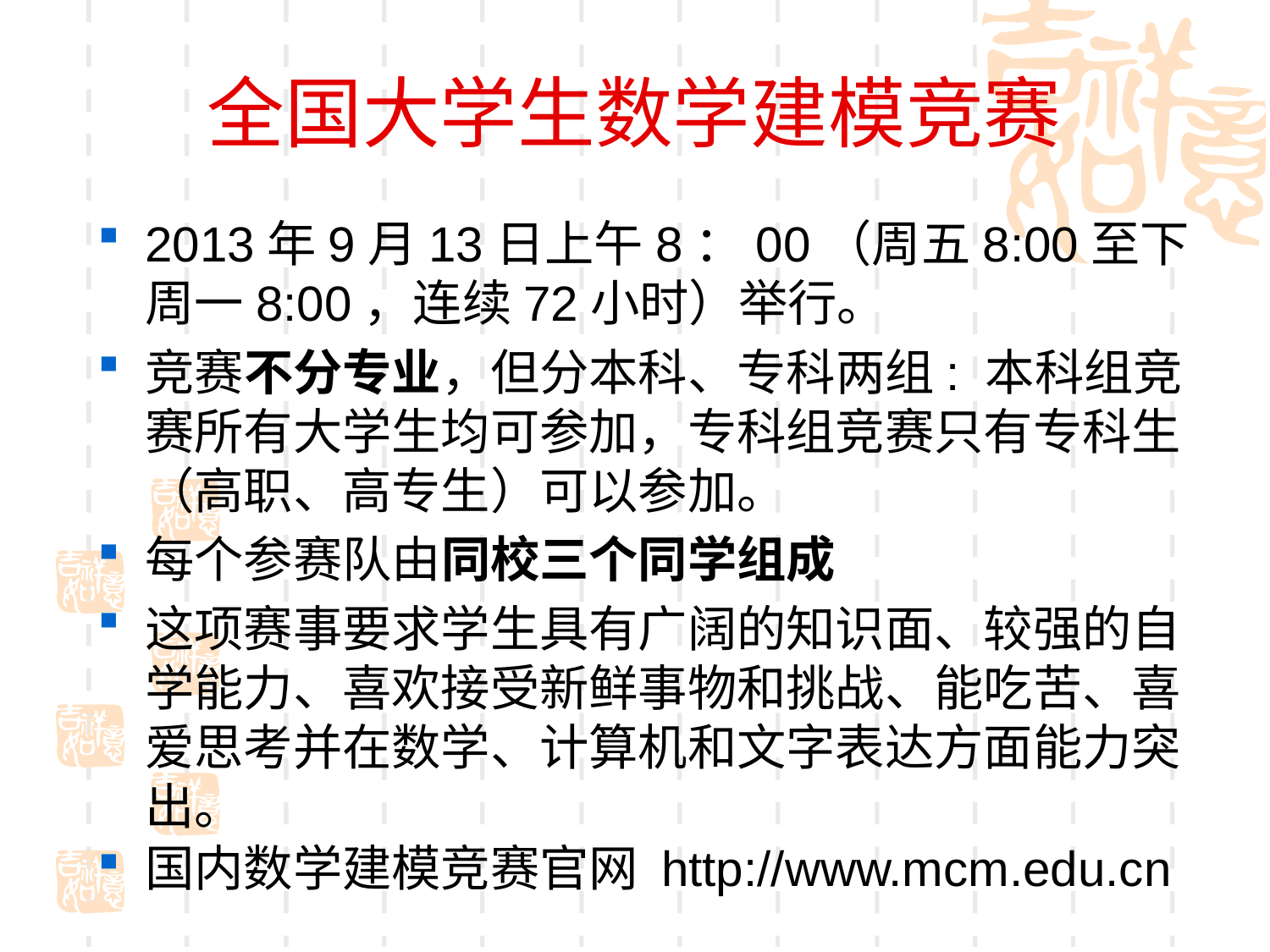

# 全国大学生数学建模竞赛
2013年9月13日上午8：00（周五8:00至下周一8:00，连续72小时）举行。
竞赛不分专业，但分本科、专科两组: 本科组竞赛所有大学生均可参加，专科组竞赛只有专科生（高职、高专生）可以参加。
每个参赛队由同校三个同学组成
这项赛事要求学生具有广阔的知识面、较强的自学能力、喜欢接受新鲜事物和挑战、能吃苦、喜爱思考并在数学、计算机和文字表达方面能力突出。
国内数学建模竞赛官网 http://www.mcm.edu.cn